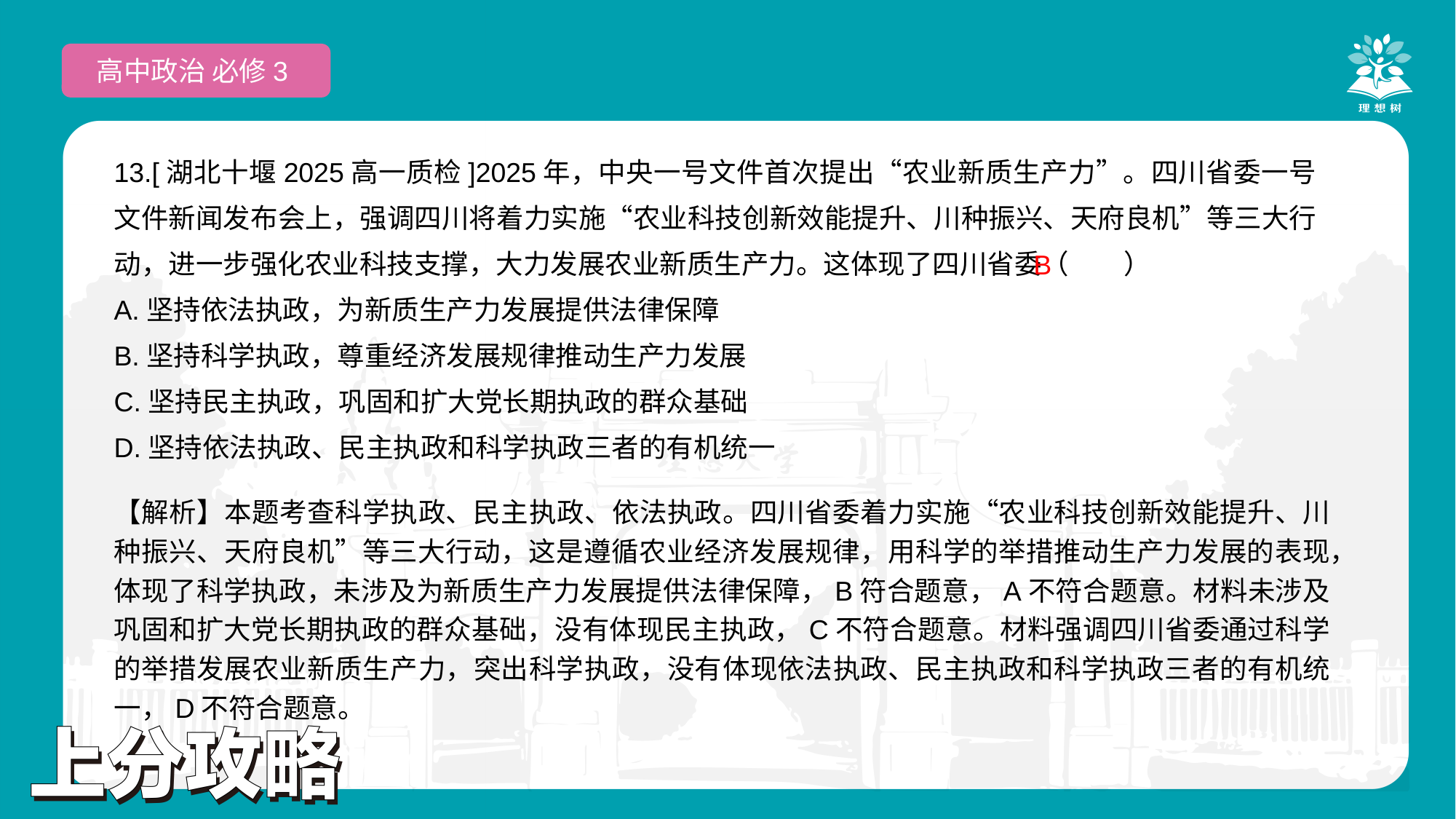

高中政治 必修3
13.[湖北十堰2025高一质检]2025年，中央一号文件首次提出“农业新质生产力”。四川省委一号文件新闻发布会上，强调四川将着力实施“农业科技创新效能提升、川种振兴、天府良机”等三大行动，进一步强化农业科技支撑，大力发展农业新质生产力。这体现了四川省委（　　）
A.坚持依法执政，为新质生产力发展提供法律保障
B.坚持科学执政，尊重经济发展规律推动生产力发展
C.坚持民主执政，巩固和扩大党长期执政的群众基础
D.坚持依法执政、民主执政和科学执政三者的有机统一
B
【解析】本题考查科学执政、民主执政、依法执政。四川省委着力实施“农业科技创新效能提升、川种振兴、天府良机”等三大行动，这是遵循农业经济发展规律，用科学的举措推动生产力发展的表现，体现了科学执政，未涉及为新质生产力发展提供法律保障，B符合题意，A不符合题意。材料未涉及巩固和扩大党长期执政的群众基础，没有体现民主执政，C不符合题意。材料强调四川省委通过科学的举措发展农业新质生产力，突出科学执政，没有体现依法执政、民主执政和科学执政三者的有机统一，D不符合题意。